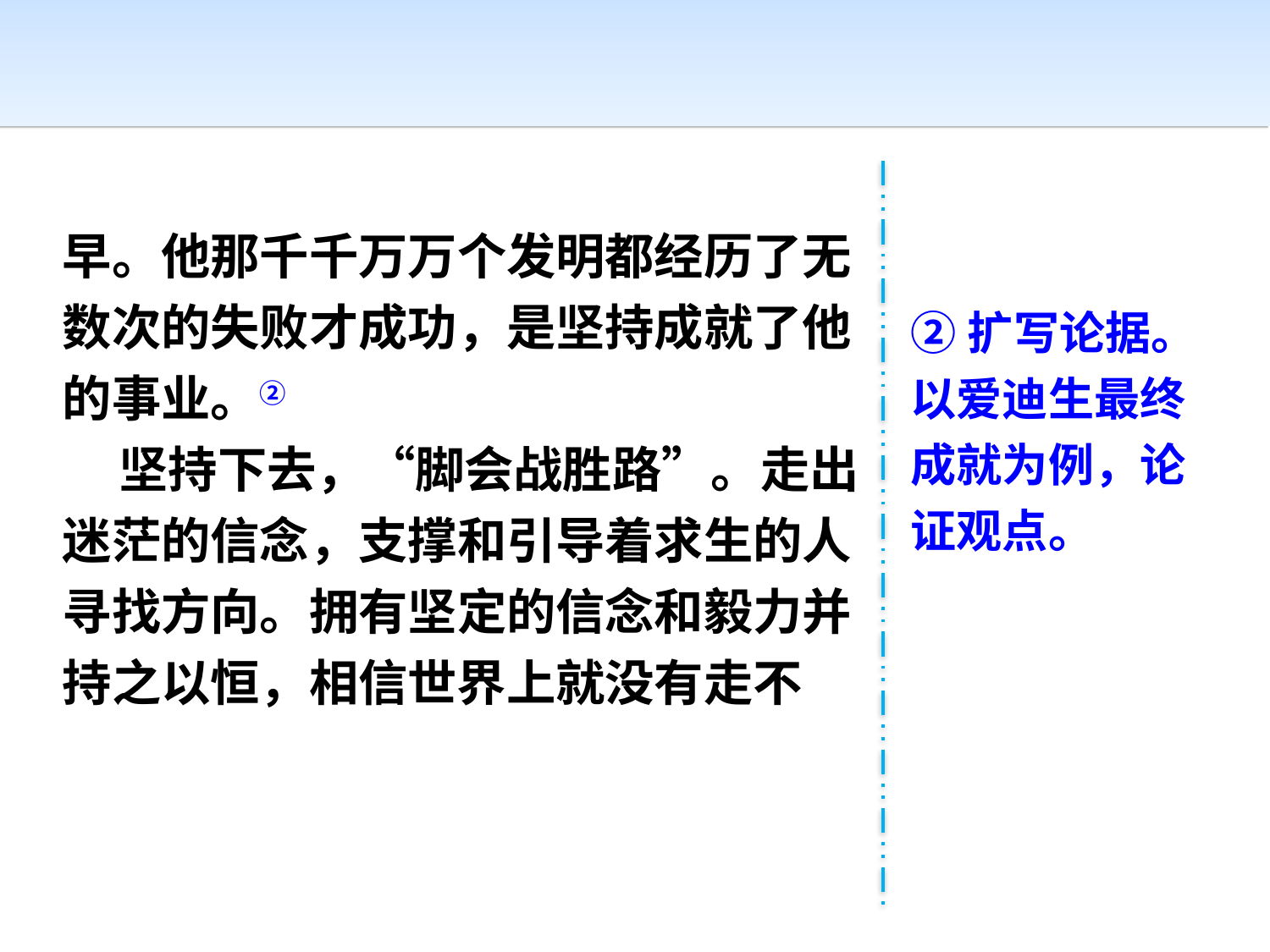

早。他那千千万万个发明都经历了无数次的失败才成功，是坚持成就了他的事业。②
    坚持下去，“脚会战胜路”。走出迷茫的信念，支撑和引导着求生的人寻找方向。拥有坚定的信念和毅力并持之以恒，相信世界上就没有走不
②扩写论据。以爱迪生最终成就为例，论证观点。